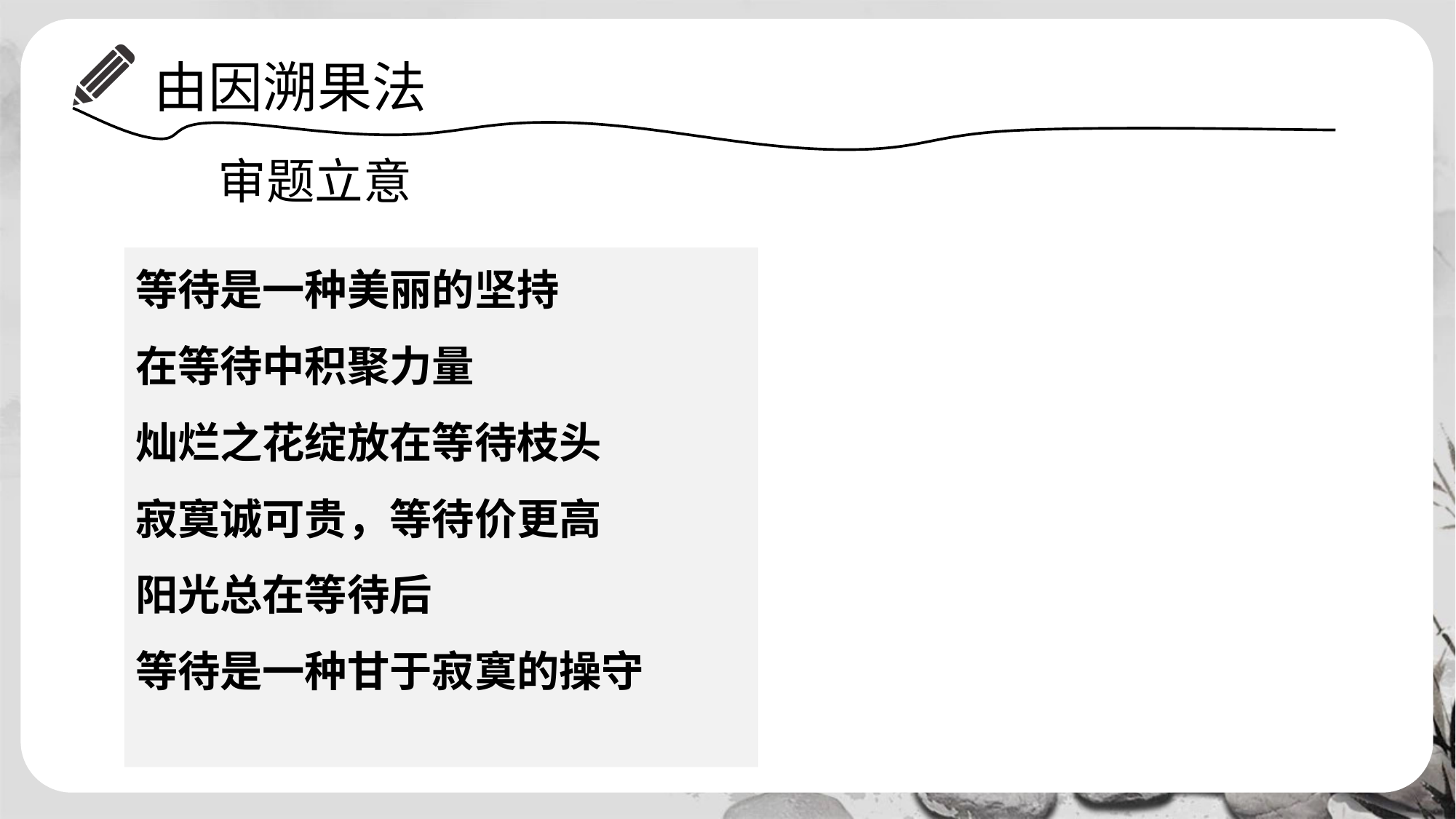

# 由因溯果法
审题立意
等待是一种美丽的坚持
在等待中积聚力量
灿烂之花绽放在等待枝头
寂寞诚可贵，等待价更高
阳光总在等待后
等待是一种甘于寂寞的操守